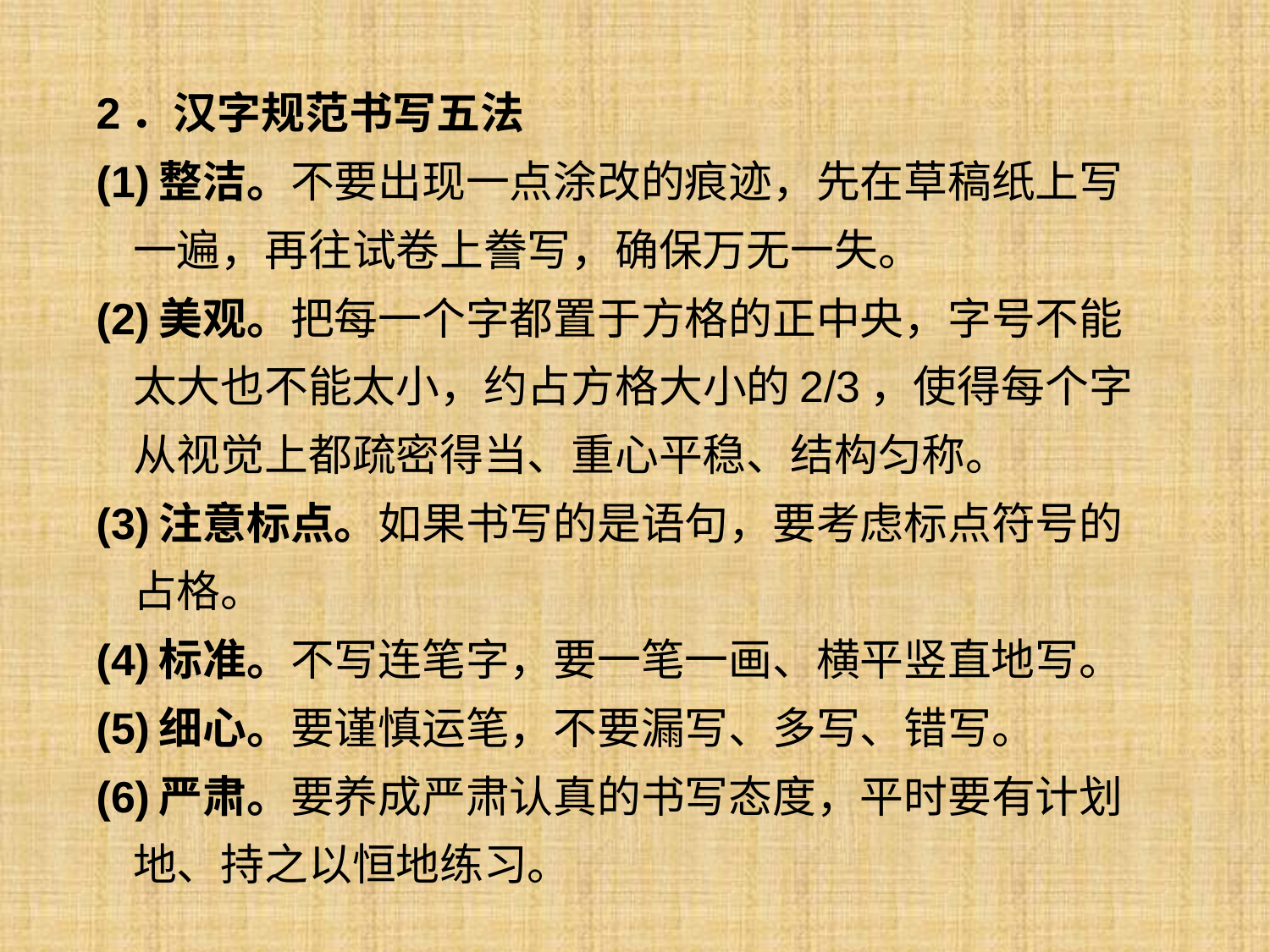

# 2．汉字规范书写五法 (1)整洁。不要出现一点涂改的痕迹，先在草稿纸上写 一遍，再往试卷上誊写，确保万无一失。 (2)美观。把每一个字都置于方格的正中央，字号不能 太大也不能太小，约占方格大小的2/3，使得每个字 从视觉上都疏密得当、重心平稳、结构匀称。 (3)注意标点。如果书写的是语句，要考虑标点符号的 占格。 (4)标准。不写连笔字，要一笔一画、横平竖直地写。 (5)细心。要谨慎运笔，不要漏写、多写、错写。 (6)严肃。要养成严肃认真的书写态度，平时要有计划 地、持之以恒地练习。